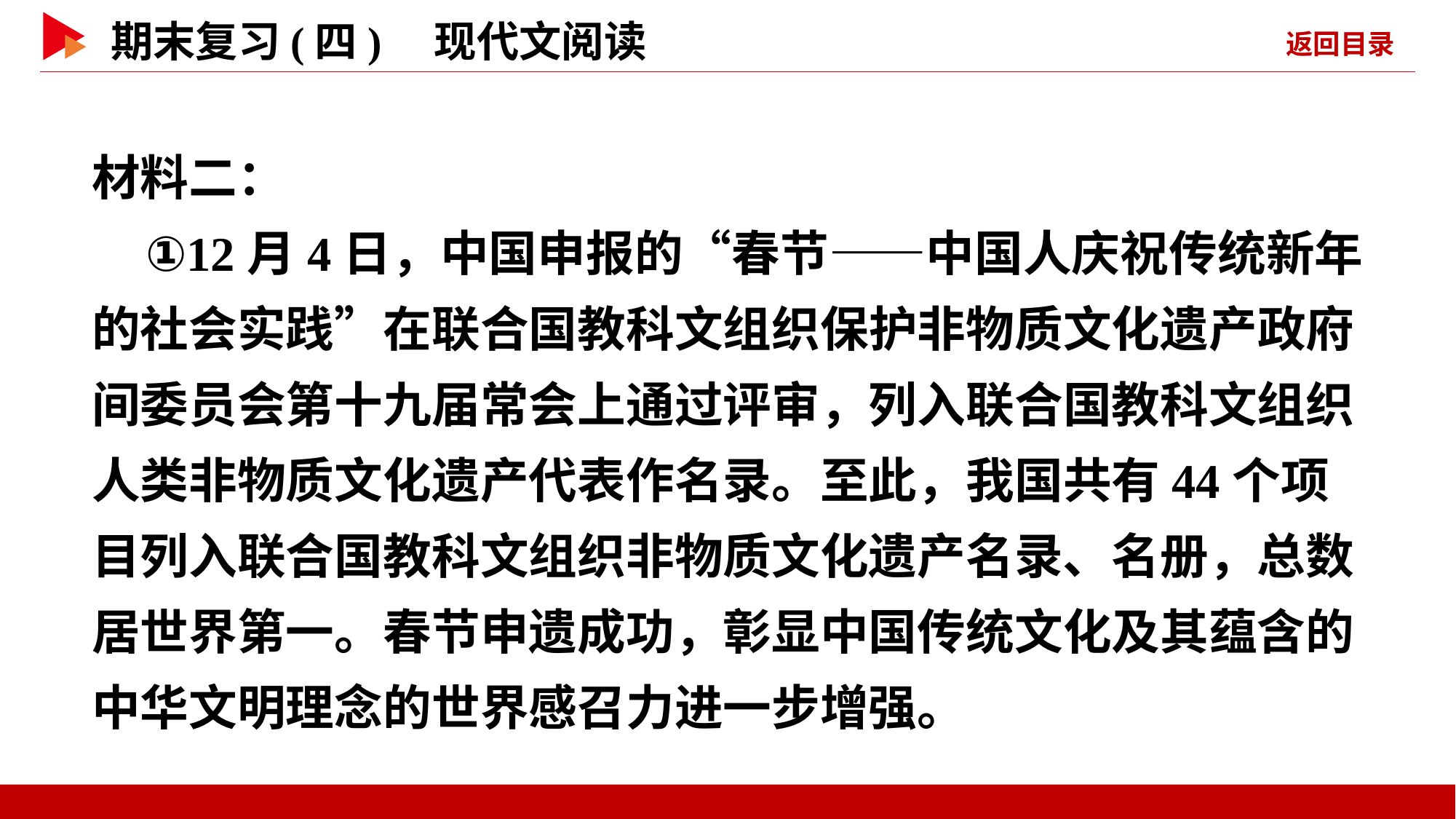

材料二：
    ①12月4日，中国申报的“春节——中国人庆祝传统新年的社会实践”在联合国教科文组织保护非物质文化遗产政府间委员会第十九届常会上通过评审，列入联合国教科文组织人类非物质文化遗产代表作名录。至此，我国共有44个项目列入联合国教科文组织非物质文化遗产名录、名册，总数居世界第一。春节申遗成功，彰显中国传统文化及其蕴含的中华文明理念的世界感召力进一步增强。